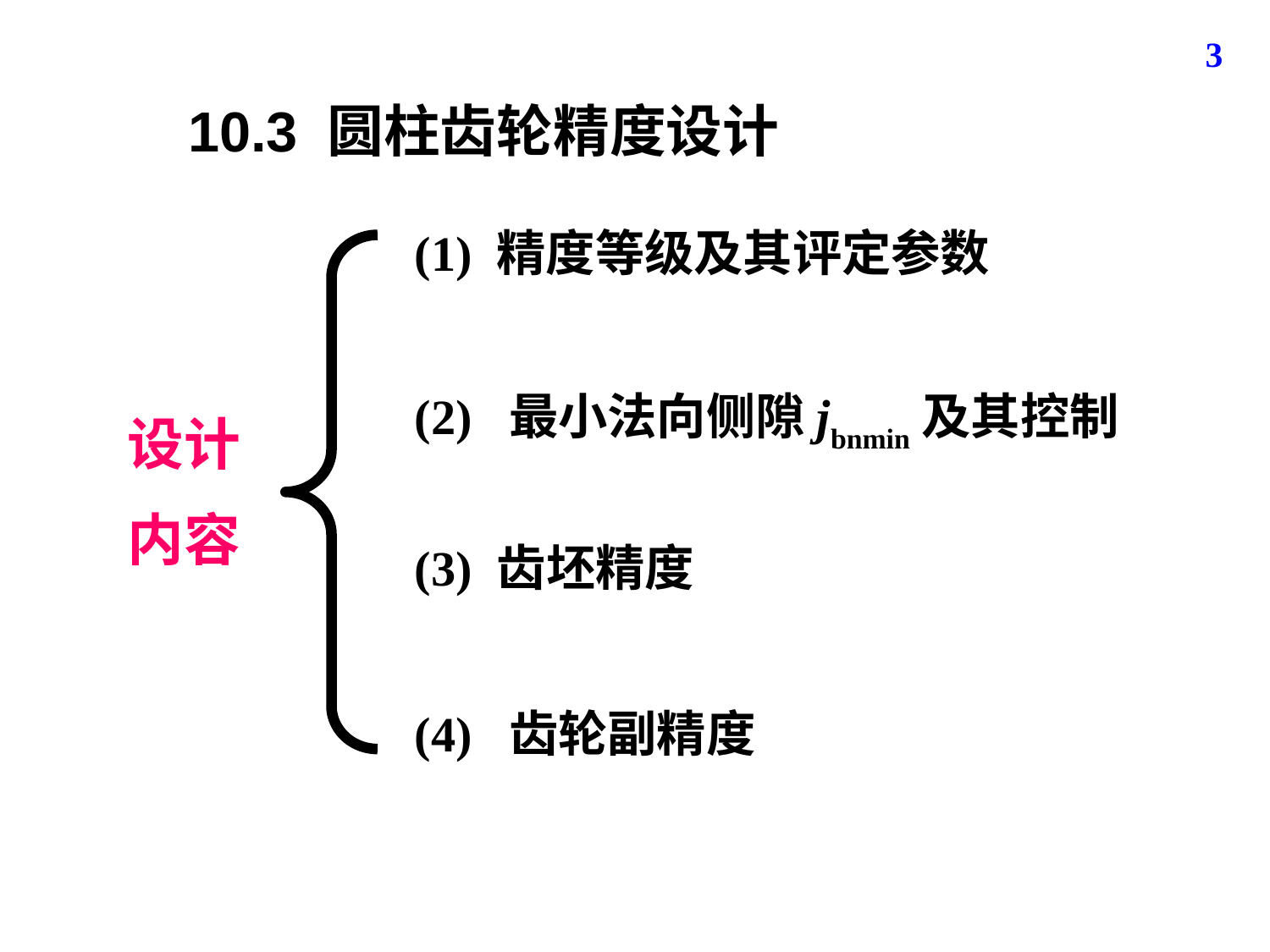

3
10.3 圆柱齿轮精度设计
(1) 精度等级及其评定参数

设计
内容
(2)  最小法向侧隙jbnmin及其控制
(3) 齿坯精度
(4)  齿轮副精度